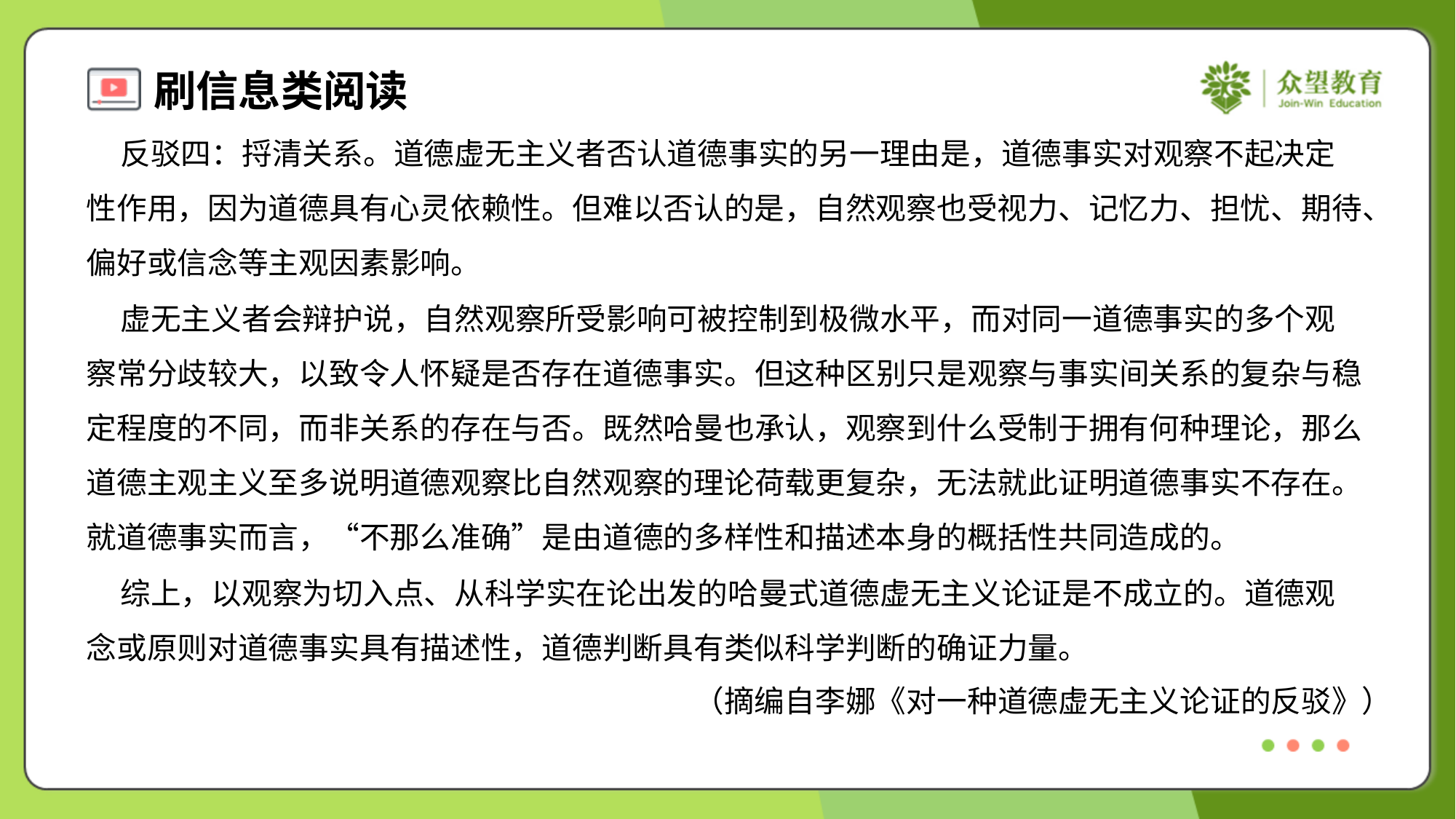

反驳四：捋清关系。道德虚无主义者否认道德事实的另一理由是，道德事实对观察不起决定
性作用，因为道德具有心灵依赖性。但难以否认的是，自然观察也受视力、记忆力、担忧、期待、
偏好或信念等主观因素影响。
    虚无主义者会辩护说，自然观察所受影响可被控制到极微水平，而对同一道德事实的多个观
察常分歧较大，以致令人怀疑是否存在道德事实。但这种区别只是观察与事实间关系的复杂与稳
定程度的不同，而非关系的存在与否。既然哈曼也承认，观察到什么受制于拥有何种理论，那么
道德主观主义至多说明道德观察比自然观察的理论荷载更复杂，无法就此证明道德事实不存在。
就道德事实而言，“不那么准确”是由道德的多样性和描述本身的概括性共同造成的。
    综上，以观察为切入点、从科学实在论出发的哈曼式道德虚无主义论证是不成立的。道德观
念或原则对道德事实具有描述性，道德判断具有类似科学判断的确证力量。
（摘编自李娜《对一种道德虚无主义论证的反驳》）